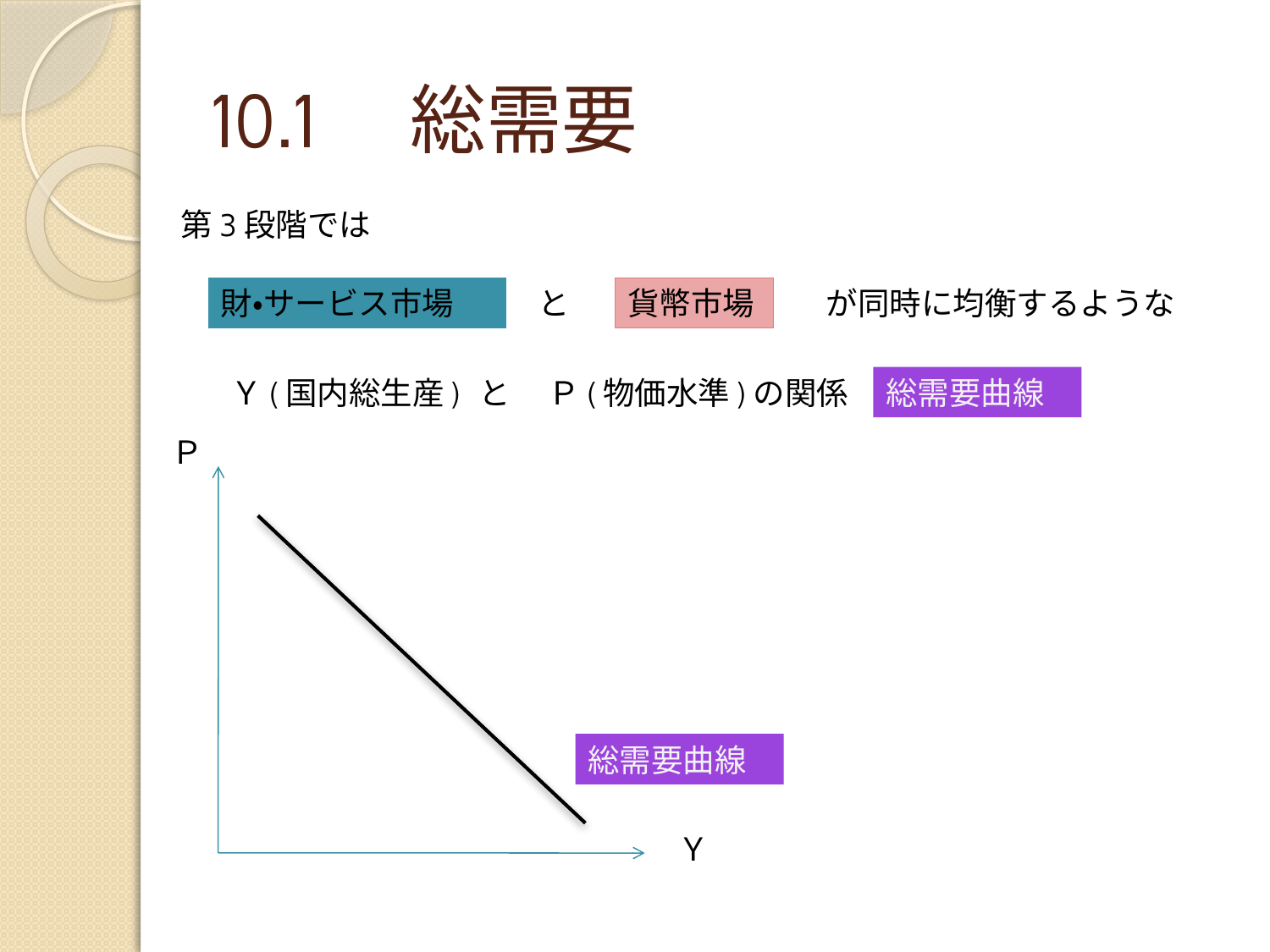

# 10.1　総需要
第3段階では
財・サービス市場
と
貨幣市場
が同時に均衡するような
Ｙ(国内総生産)
と
Ｐ(物価水準)の関係
総需要曲線
Ｐ
総需要曲線
Ｙ